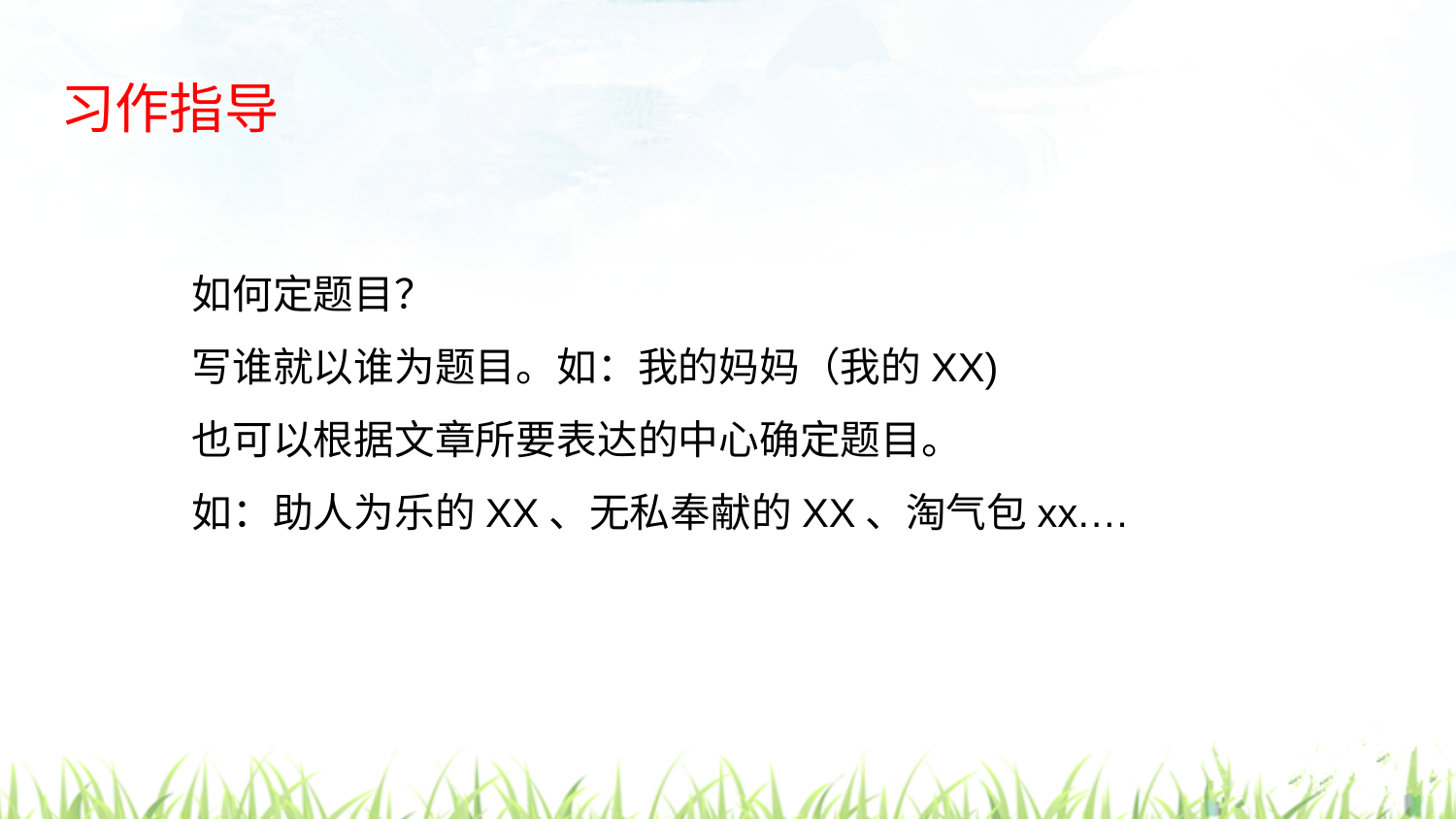

习作指导
如何定题目？
写谁就以谁为题目。如：我的妈妈（我的XX)
也可以根据文章所要表达的中心确定题目。
如：助人为乐的XX、无私奉献的XX、淘气包xx.…